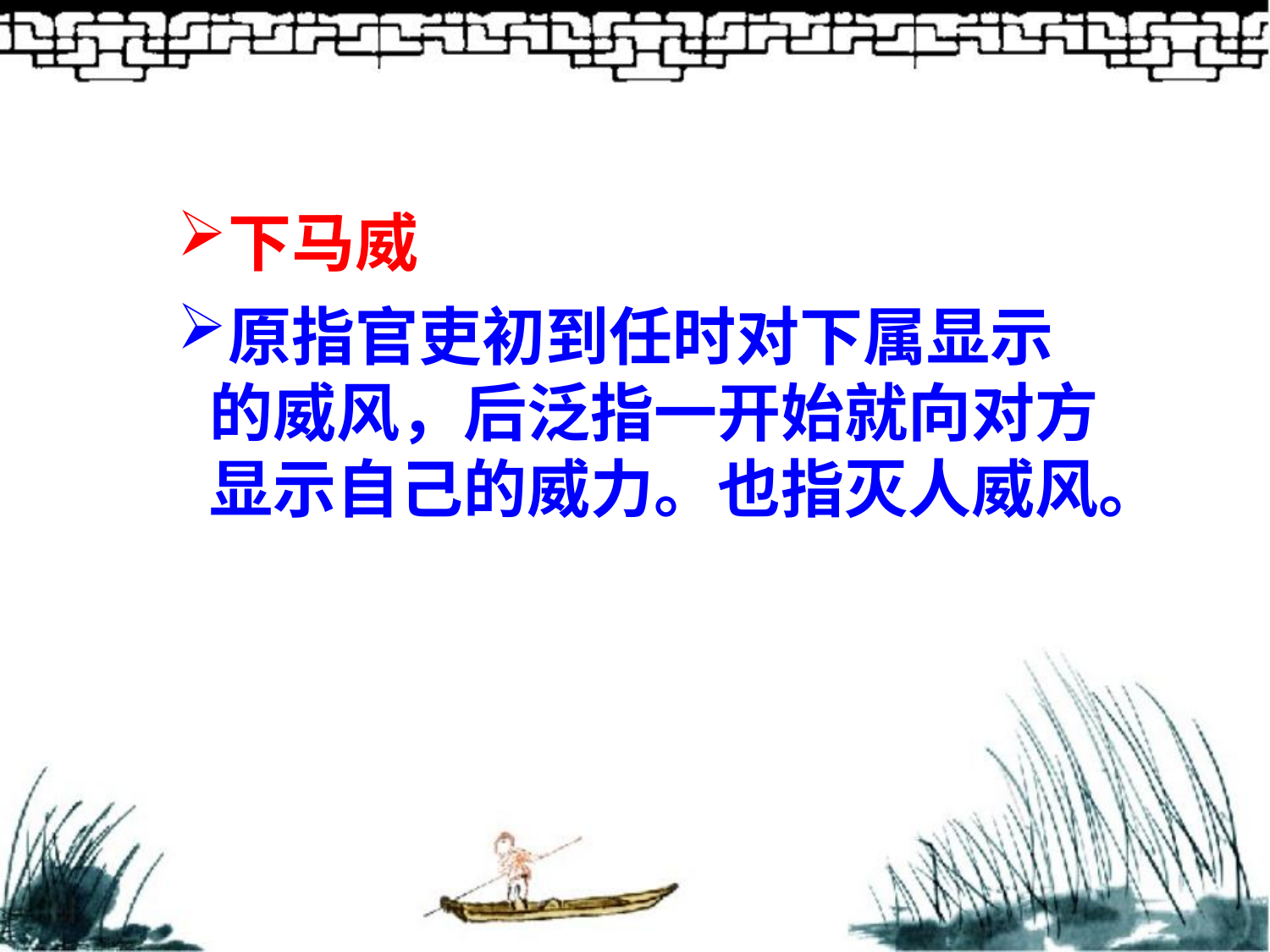

下马威
原指官吏初到任时对下属显示的威风，后泛指一开始就向对方显示自己的威力。也指灭人威风。